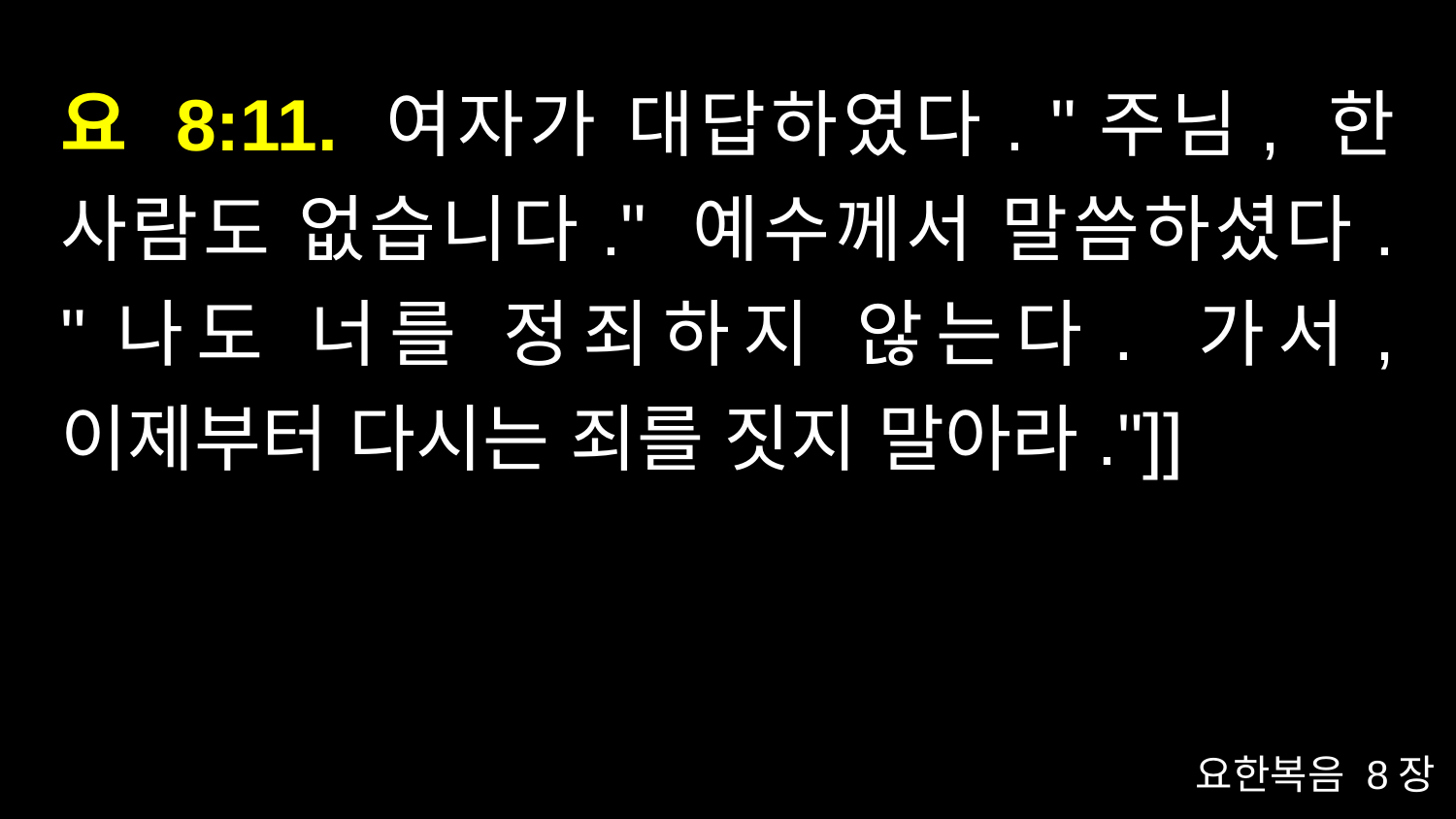

# 요 8:11. 여자가 대답하였다. "주님, 한 사람도 없습니다." 예수께서 말씀하셨다. "나도 너를 정죄하지 않는다. 가서, 이제부터 다시는 죄를 짓지 말아라."]]
요한복음 8장